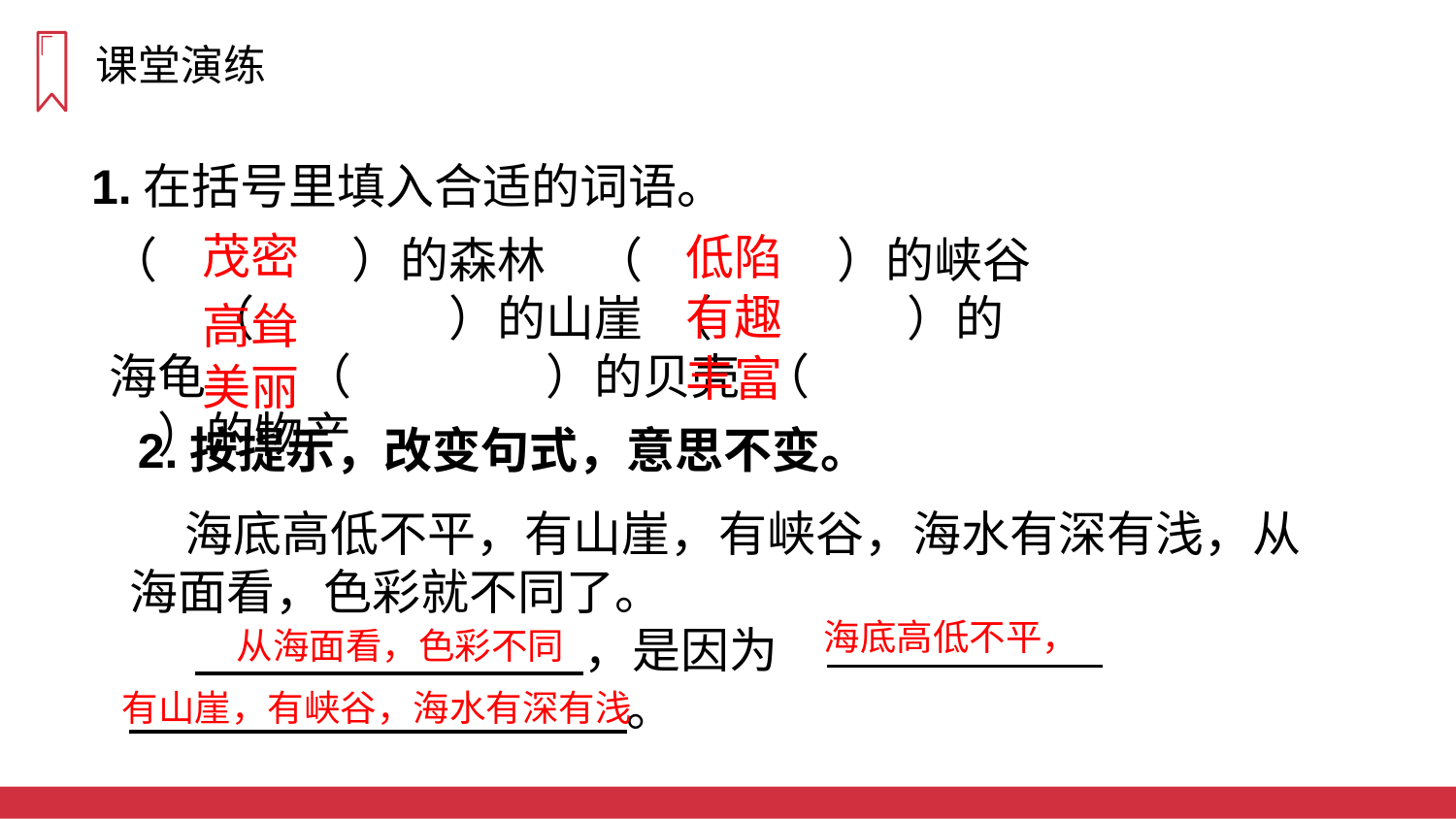

课堂演练
1.在括号里填入合适的词语。
茂密
低陷
（　　　　）的森林　（　　　　）的峡谷　　（　　　　）的山崖  （　　　　）的海龟　　（　　　　）的贝壳  （　　　　）的物产
有趣
高耸
丰富
美丽
2.按提示，改变句式，意思不变。
    海底高低不平，有山崖，有峡谷，海水有深有浅，从海面看，色彩就不同了。
     　　　　　　　　，是因为
　　　　　　　 　         。
海底高低不平，
从海面看，色彩不同
有山崖，有峡谷，海水有深有浅